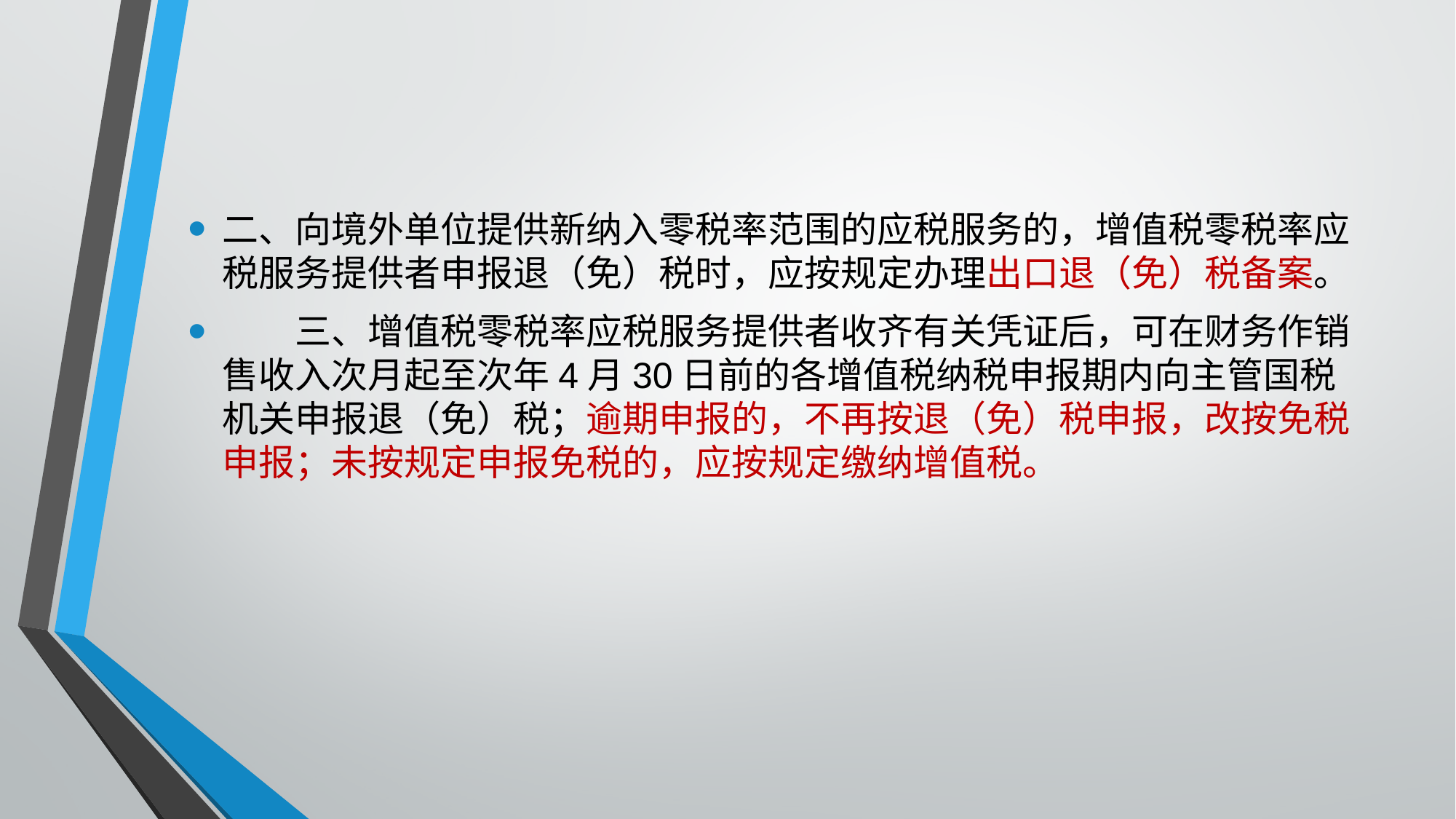

#
二、向境外单位提供新纳入零税率范围的应税服务的，增值税零税率应税服务提供者申报退（免）税时，应按规定办理出口退（免）税备案。
　　三、增值税零税率应税服务提供者收齐有关凭证后，可在财务作销售收入次月起至次年4月30日前的各增值税纳税申报期内向主管国税机关申报退（免）税；逾期申报的，不再按退（免）税申报，改按免税申报；未按规定申报免税的，应按规定缴纳增值税。